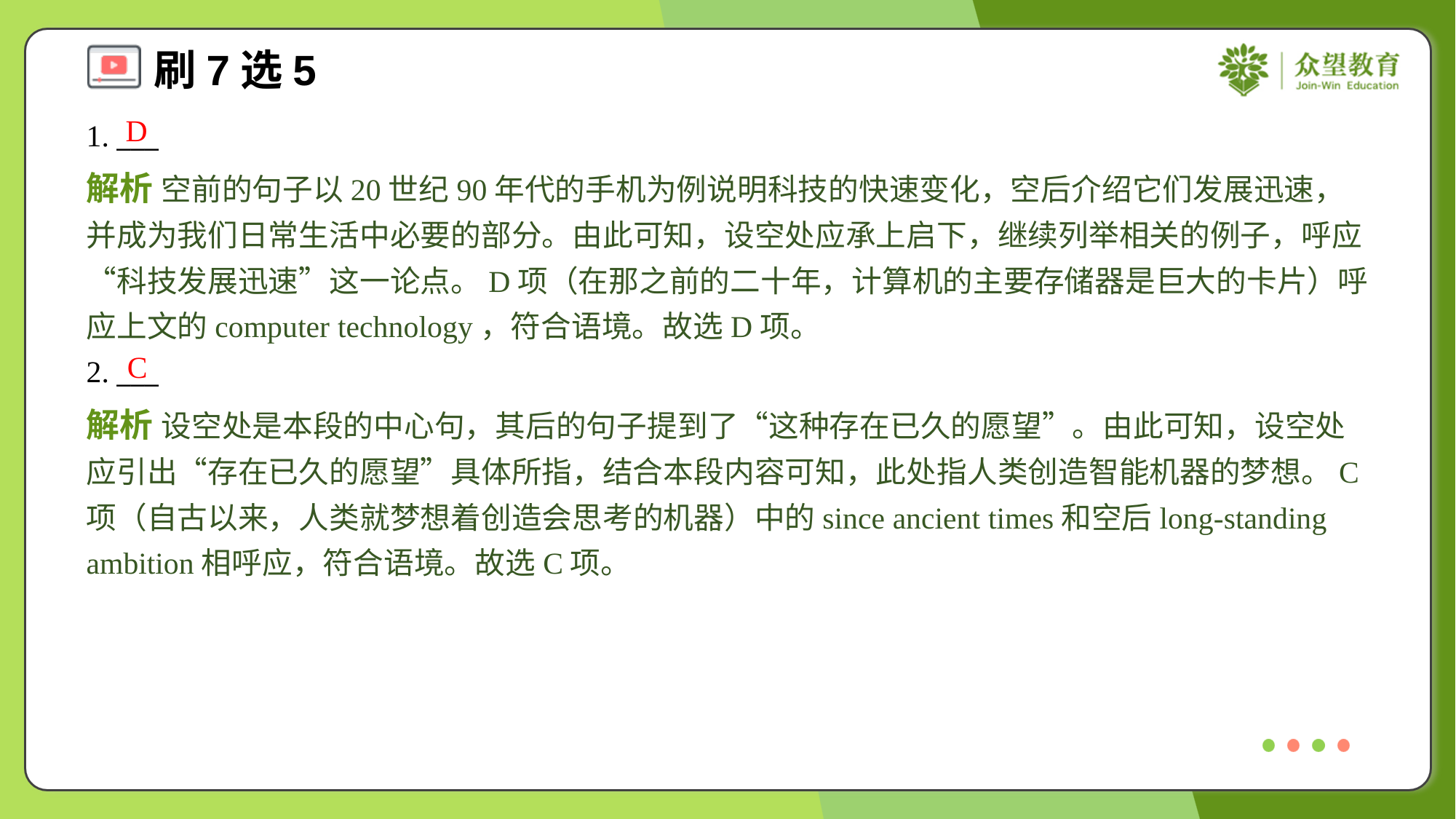

D
1. ___
解析 空前的句子以20世纪90年代的手机为例说明科技的快速变化，空后介绍它们发展迅速，并成为我们日常生活中必要的部分。由此可知，设空处应承上启下，继续列举相关的例子，呼应“科技发展迅速”这一论点。D项（在那之前的二十年，计算机的主要存储器是巨大的卡片）呼应上文的computer technology，符合语境。故选D项。
C
2. ___
解析 设空处是本段的中心句，其后的句子提到了“这种存在已久的愿望”。由此可知，设空处应引出“存在已久的愿望”具体所指，结合本段内容可知，此处指人类创造智能机器的梦想。C项（自古以来，人类就梦想着创造会思考的机器）中的since ancient times和空后long-standing ambition相呼应，符合语境。故选C项。